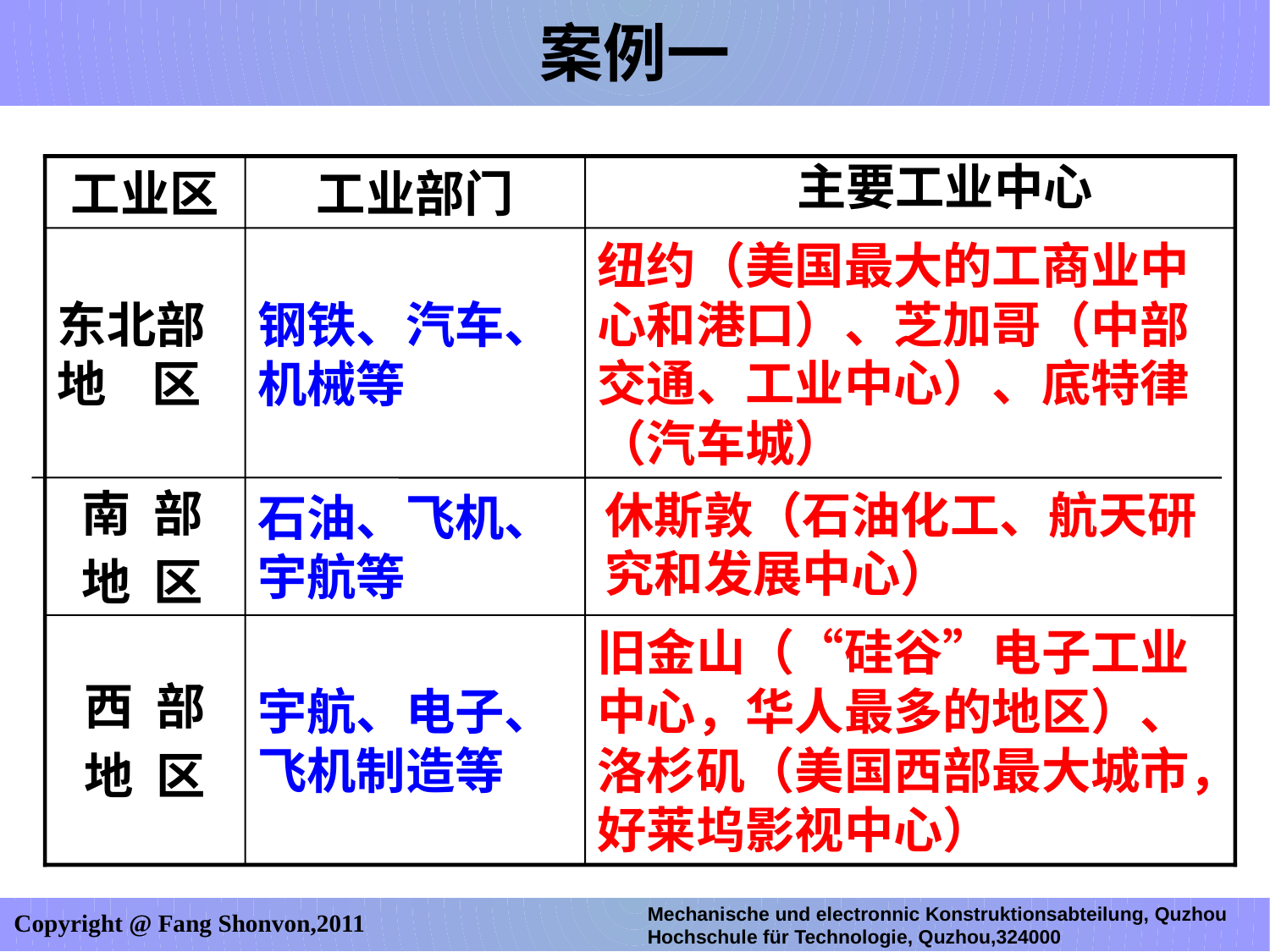

案例一
主要工业中心
工业区

工业部门

东北部地    区

钢铁、汽车、机械等
纽约（美国最大的工商业中心和港口）、芝加哥（中部交通、工业中心）、底特律（汽车城）

南  部
地  区
石油、飞机、宇航等
休斯敦（石油化工、航天研究和发展中心）
西  部
地  区

宇航、电子、飞机制造等
旧金山（“硅谷”电子工业中心，华人最多的地区）、洛杉矶（美国西部最大城市，好莱坞影视中心）

Mechanische und electronnic Konstruktionsabteilung, Quzhou Hochschule für Technologie, Quzhou,324000

Copyright @ Fang Shonvon,2011